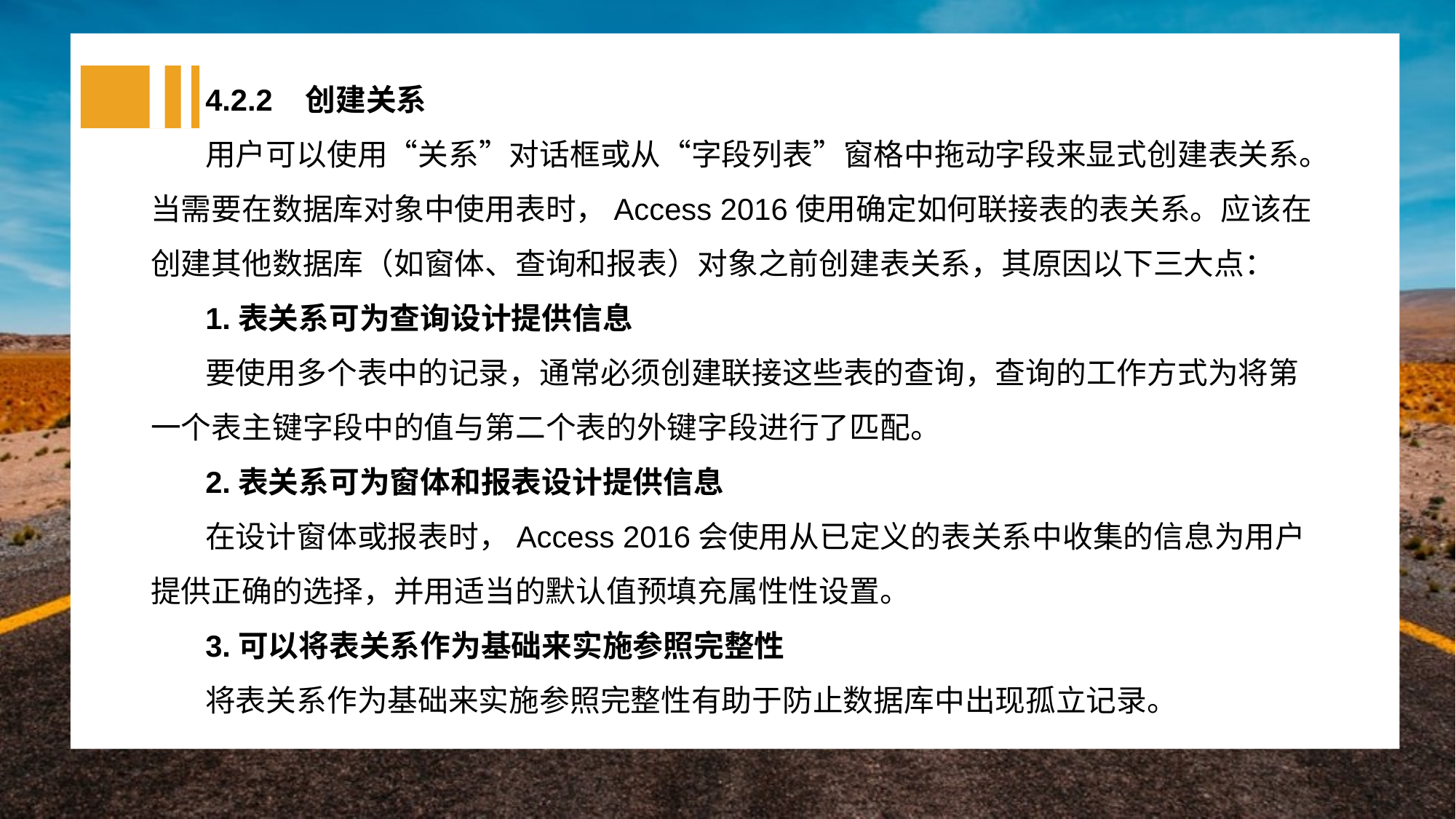

4.2.2   创建关系
用户可以使用“关系”对话框或从“字段列表”窗格中拖动字段来显式创建表关系。当需要在数据库对象中使用表时，Access 2016使用确定如何联接表的表关系。应该在创建其他数据库（如窗体、查询和报表）对象之前创建表关系，其原因以下三大点：
1.表关系可为查询设计提供信息
要使用多个表中的记录，通常必须创建联接这些表的查询，查询的工作方式为将第一个表主键字段中的值与第二个表的外键字段进行了匹配。
2.表关系可为窗体和报表设计提供信息
在设计窗体或报表时，Access 2016会使用从已定义的表关系中收集的信息为用户提供正确的选择，并用适当的默认值预填充属性性设置。
3.可以将表关系作为基础来实施参照完整性
将表关系作为基础来实施参照完整性有助于防止数据库中出现孤立记录。